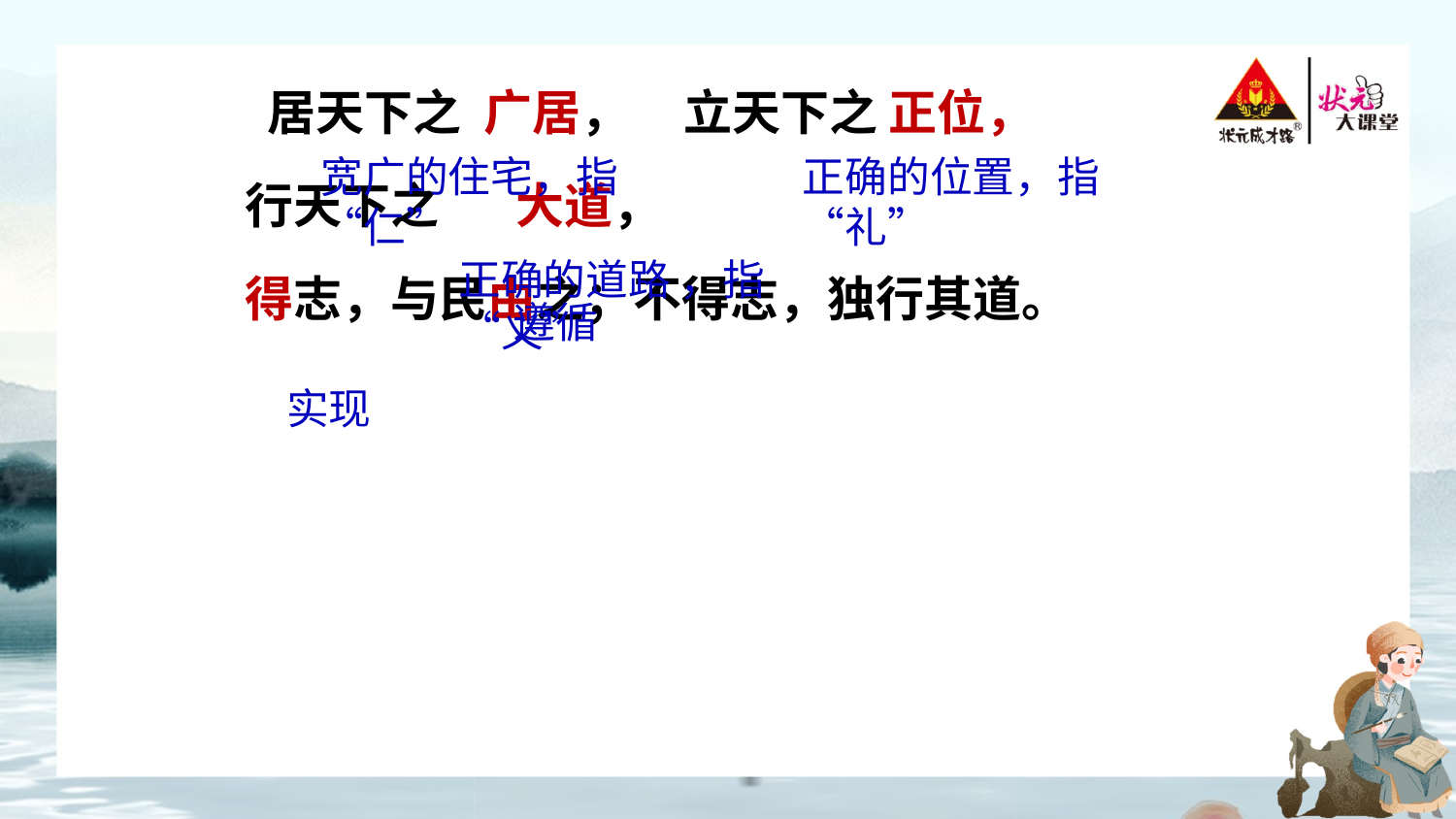

居天下之  广居，     立天下之 正位，

行天下之       大道，

得志，与民由之；不得志，独行其道。

宽广的住宅，指“仁”
正确的位置，指“礼”

正确的道路 ，指“义”
      遵循

实现